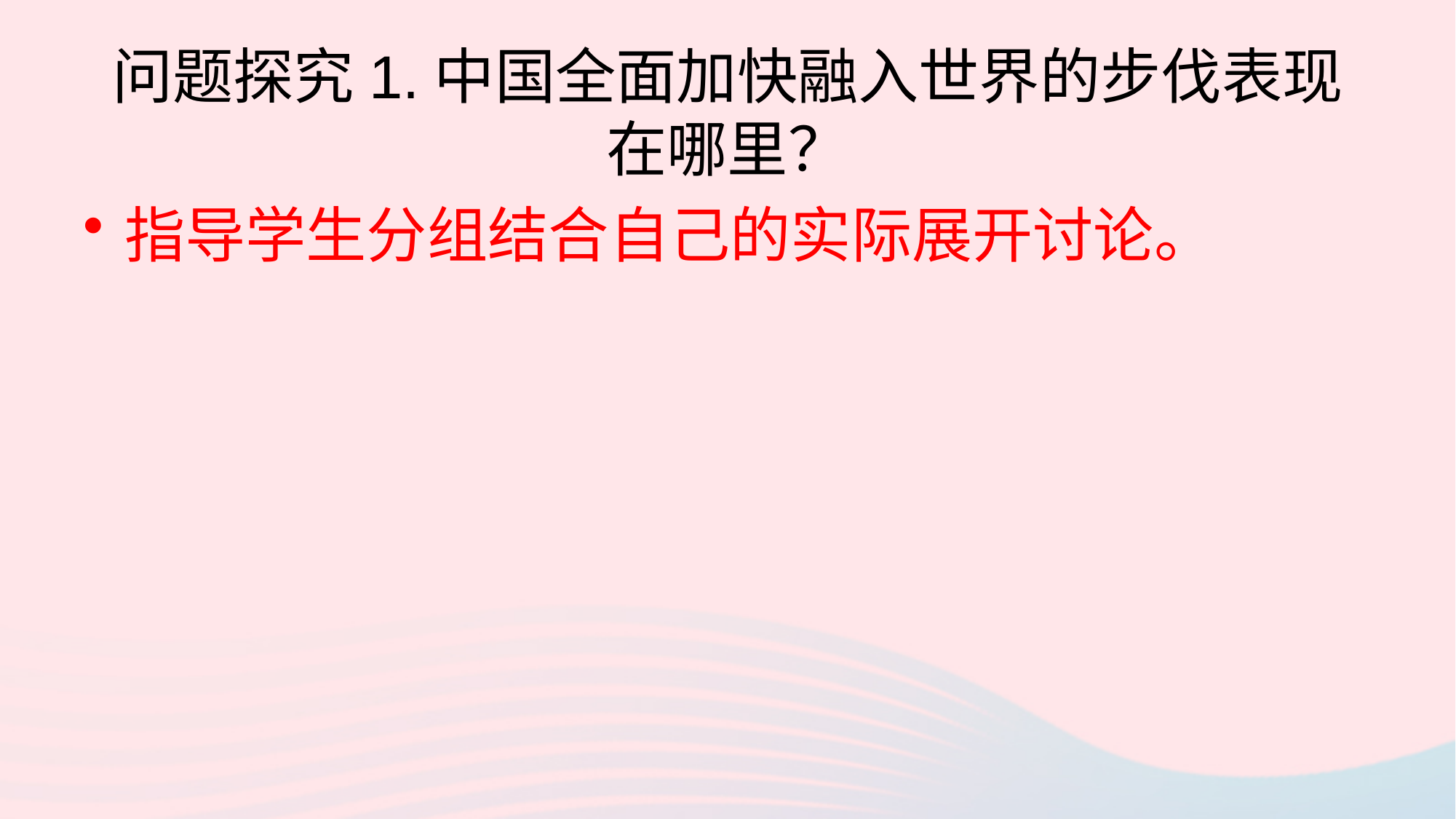

# 问题探究1.中国全面加快融入世界的步伐表现在哪里？
指导学生分组结合自己的实际展开讨论。